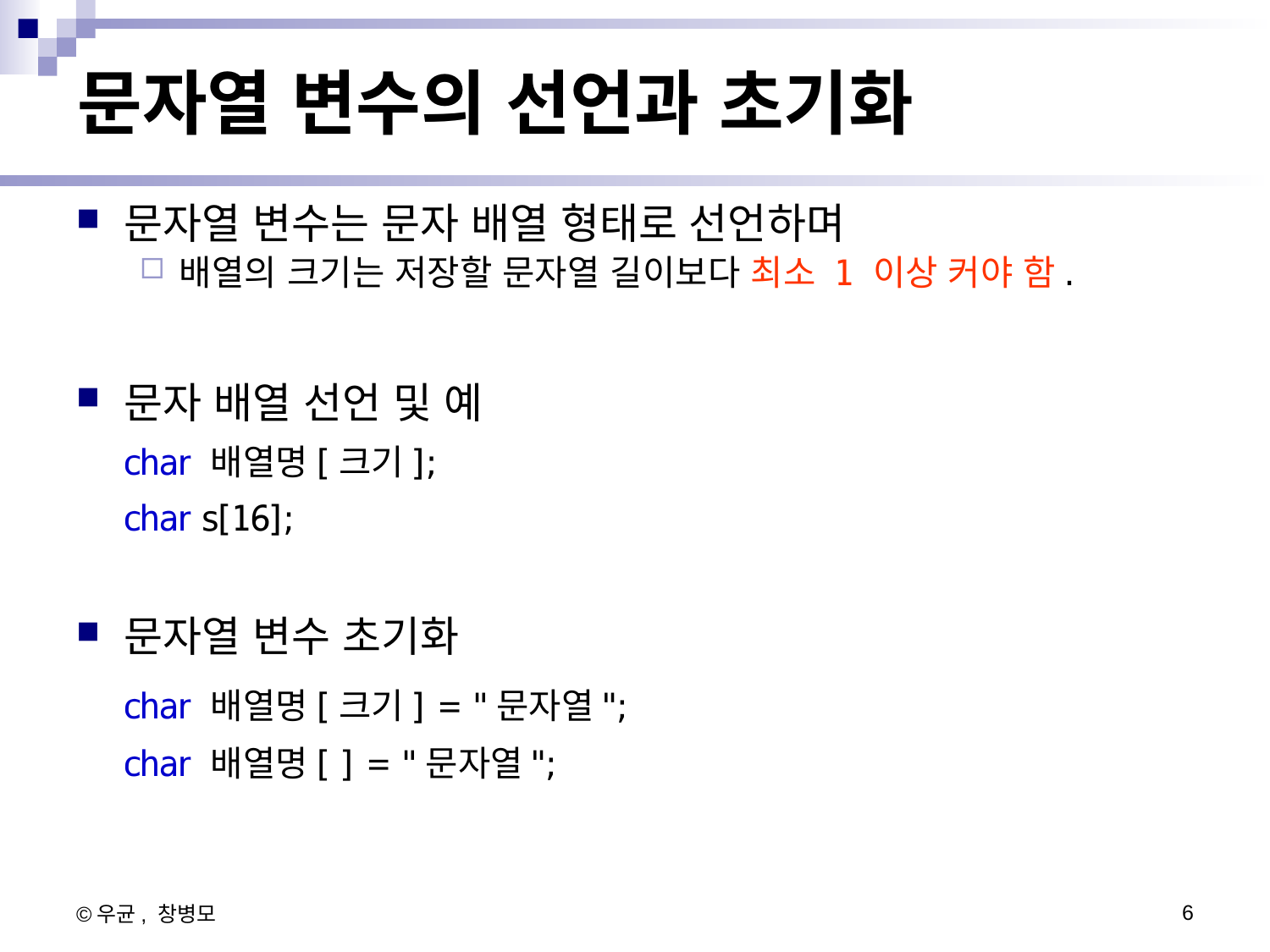

# 문자열 변수의 선언과 초기화
문자열 변수는 문자 배열 형태로 선언하며
배열의 크기는 저장할 문자열 길이보다 최소 1 이상 커야 함.

문자 배열 선언 및 예
	char 배열명[크기];
	char s[16];

문자열 변수 초기화
	char 배열명[크기] = "문자열";
	char 배열명[ ] = "문자열";

©우균, 창병모
6